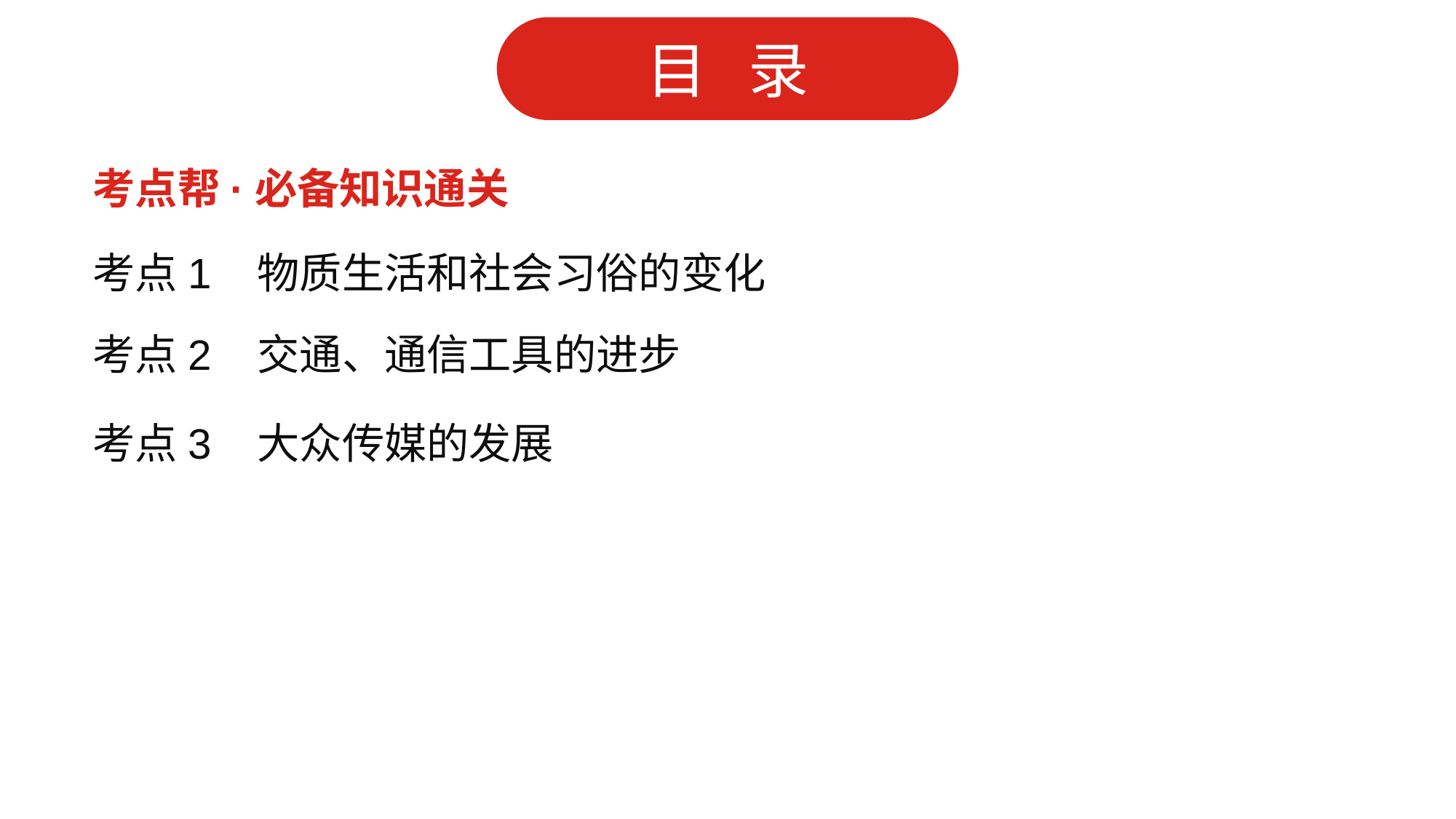

考点帮·必备知识通关
考点1   物质生活和社会习俗的变化
考点2   交通、通信工具的进步
考点3   大众传媒的发展